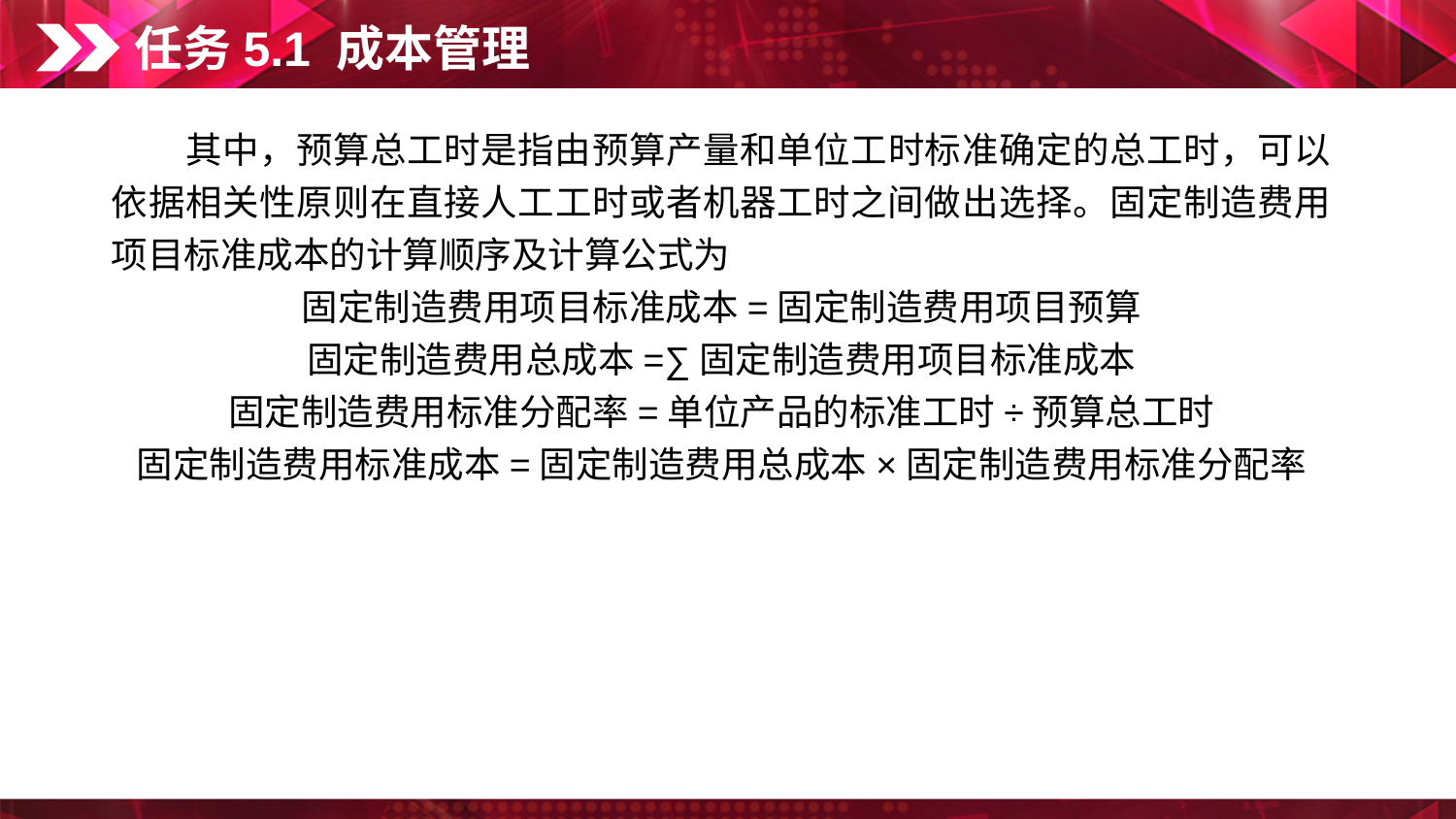

任务5.1 成本管理

　　其中，预算总工时是指由预算产量和单位工时标准确定的总工时，可以依据相关性原则在直接人工工时或者机器工时之间做出选择。固定制造费用项目标准成本的计算顺序及计算公式为
固定制造费用项目标准成本=固定制造费用项目预算
固定制造费用总成本=∑固定制造费用项目标准成本
固定制造费用标准分配率=单位产品的标准工时÷预算总工时
固定制造费用标准成本=固定制造费用总成本×固定制造费用标准分配率